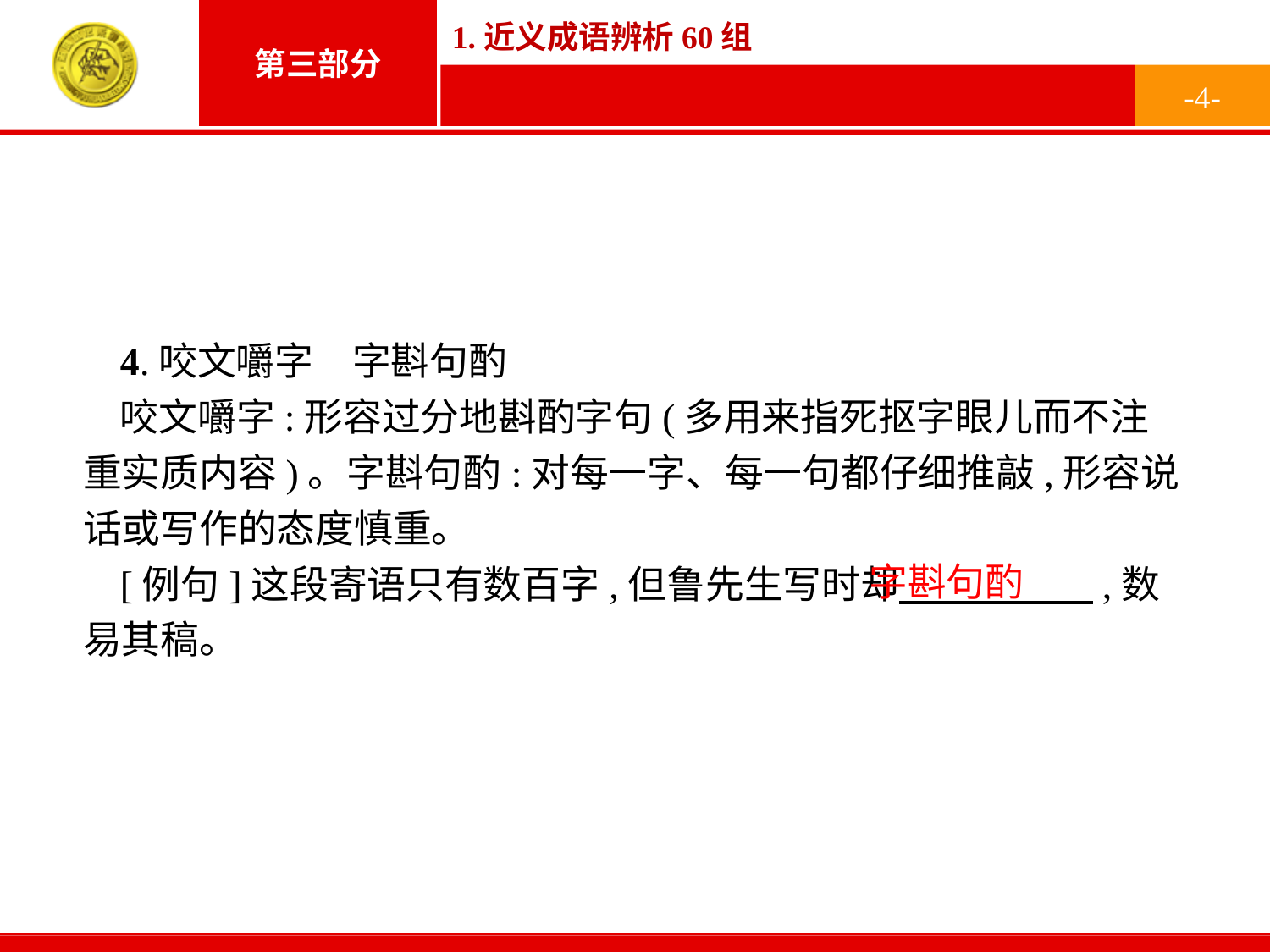

-4-
4.咬文嚼字　字斟句酌
咬文嚼字:形容过分地斟酌字句(多用来指死抠字眼儿而不注重实质内容)。字斟句酌:对每一字、每一句都仔细推敲,形容说话或写作的态度慎重。
[例句]这段寄语只有数百字,但鲁先生写时却　　　　　,数易其稿。
字斟句酌